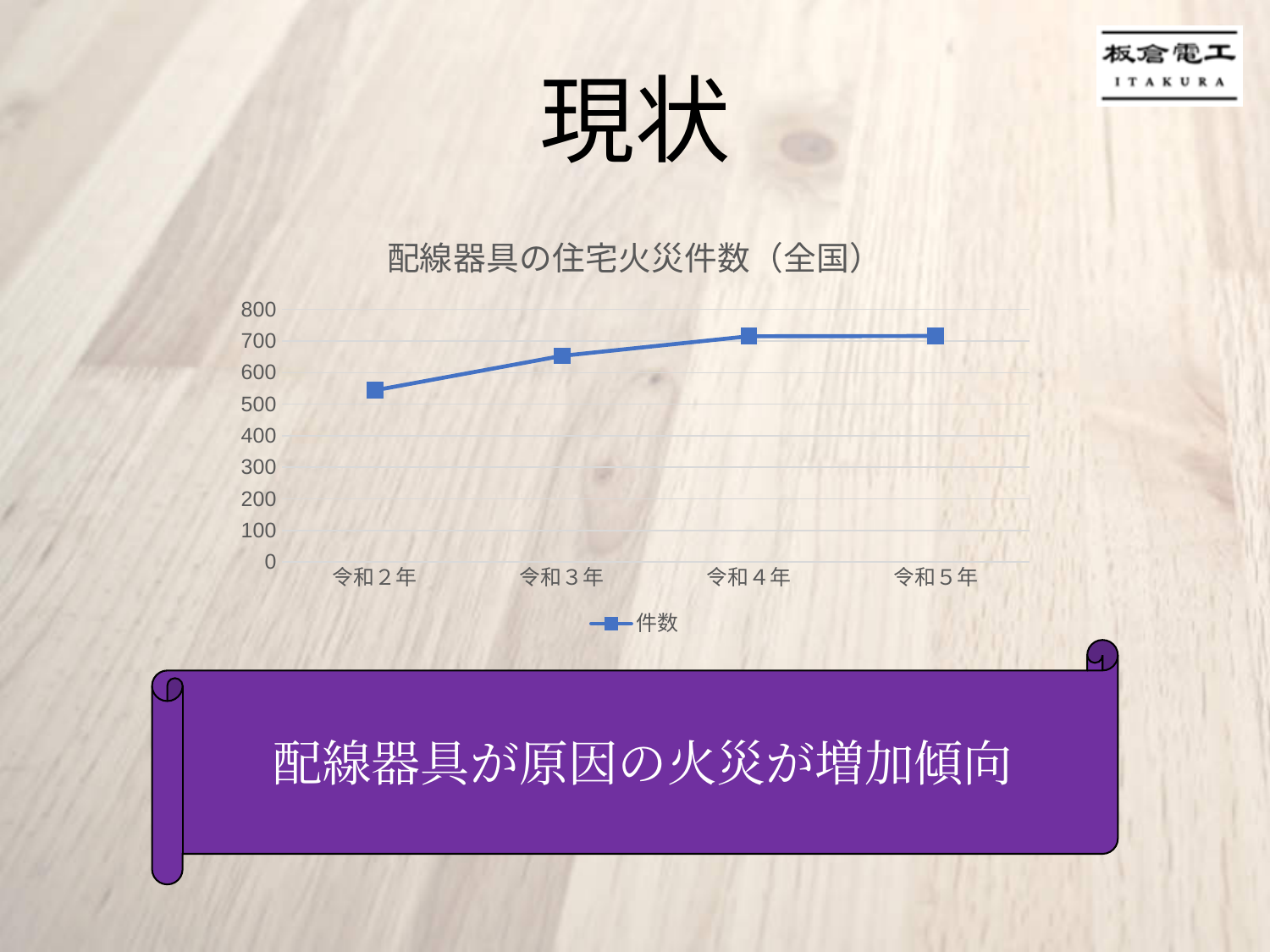

現状

### Chart: 配線器具の住宅火災件数（全国）

| Category | 件数 |
|---|---|
| 令和２年 | 544.0 |
| 令和３年 | 653.0 |
| 令和４年 | 715.0 |
| 令和５年 | 716.0 |
配線器具が原因の火災が増加傾向